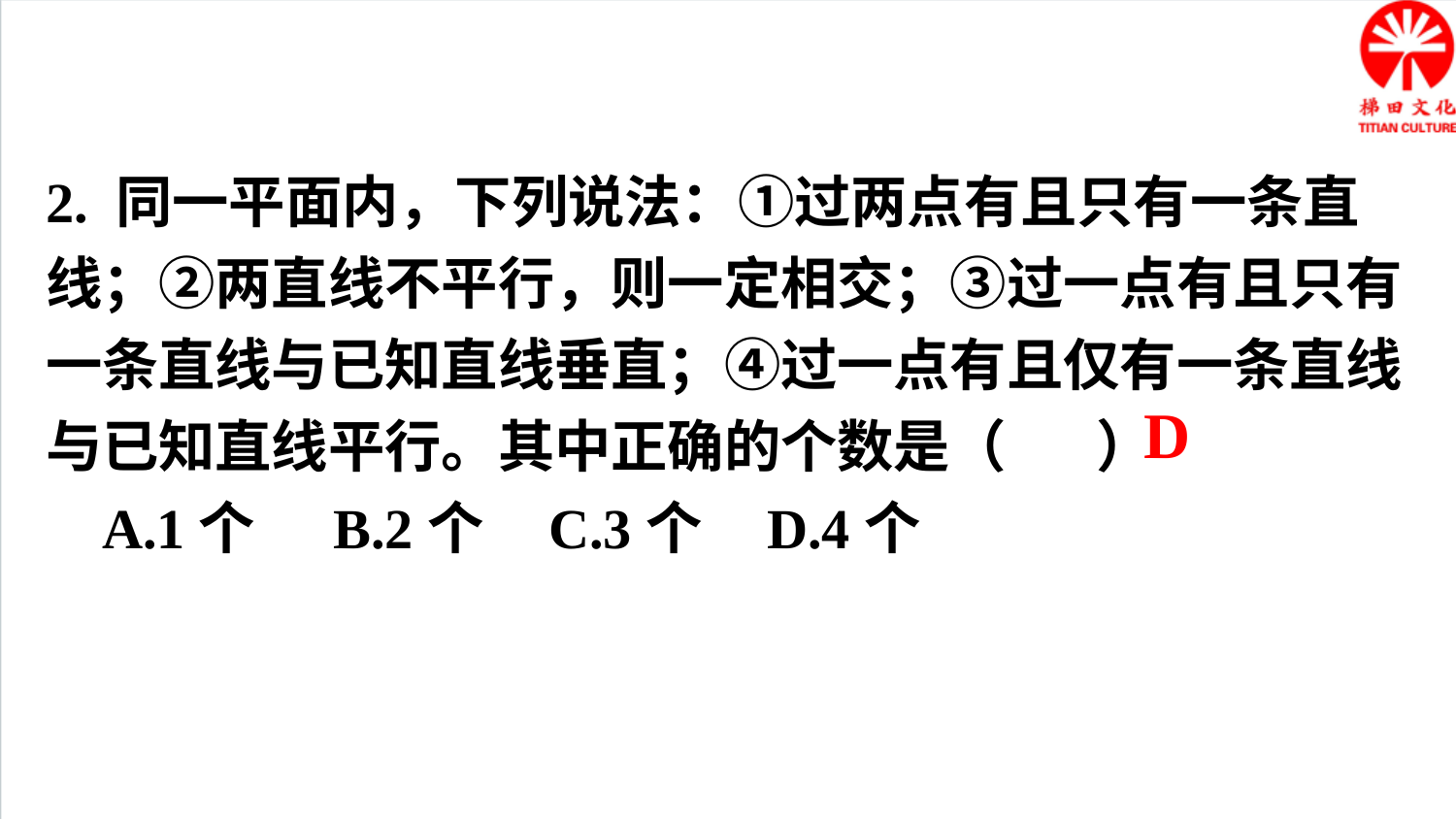

2. 同一平面内，下列说法：①过两点有且只有一条直线；②两直线不平行，则一定相交；③过一点有且只有一条直线与已知直线垂直；④过一点有且仅有一条直线与已知直线平行。其中正确的个数是（       ）
    A.1个     B.2个    C.3个    D.4个
D